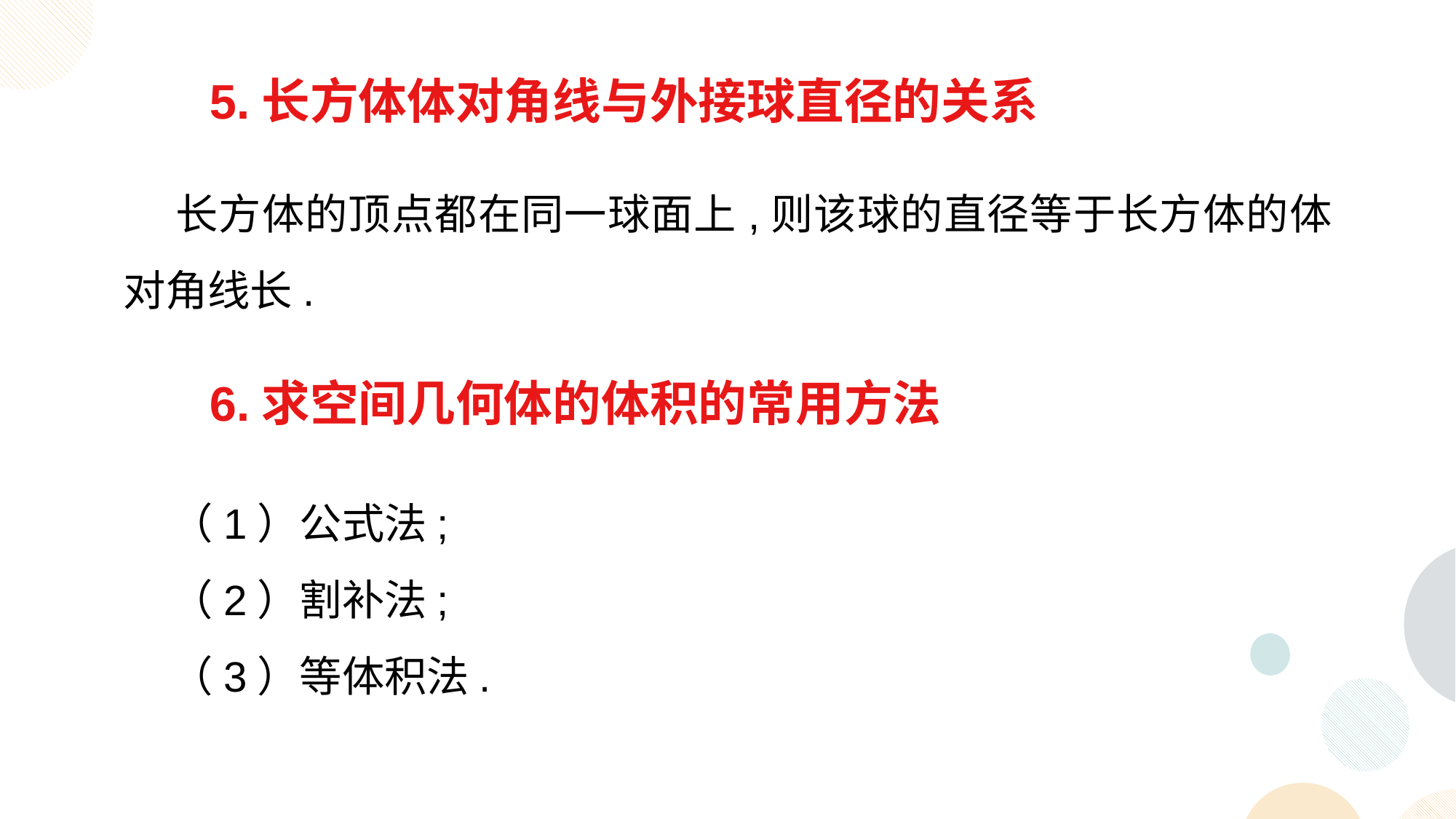

5.长方体体对角线与外接球直径的关系
    长方体的顶点都在同一球面上,则该球的直径等于长方体的体对角线长.
6.求空间几何体的体积的常用方法
    （1）公式法;
    （2）割补法;
    （3）等体积法.